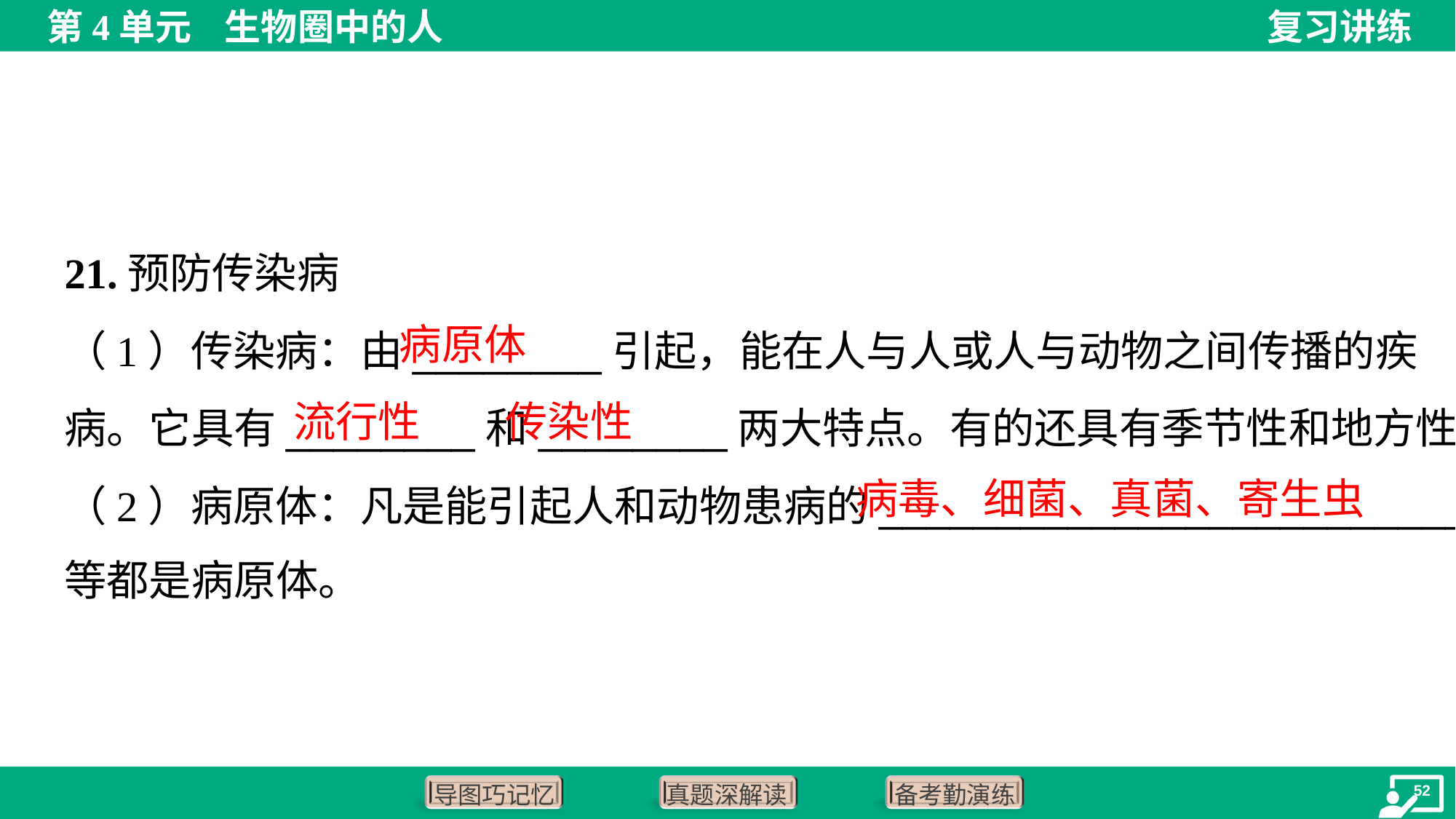

21.预防传染病
病原体
（1）传染病：由________引起，能在人与人或人与动物之间传播的疾
病。它具有________和________两大特点。有的还具有季节性和地方性。
（2）病原体：凡是能引起人和动物患病的_________________________
等都是病原体。
流行性
传染性
病毒、细菌、真菌、寄生虫